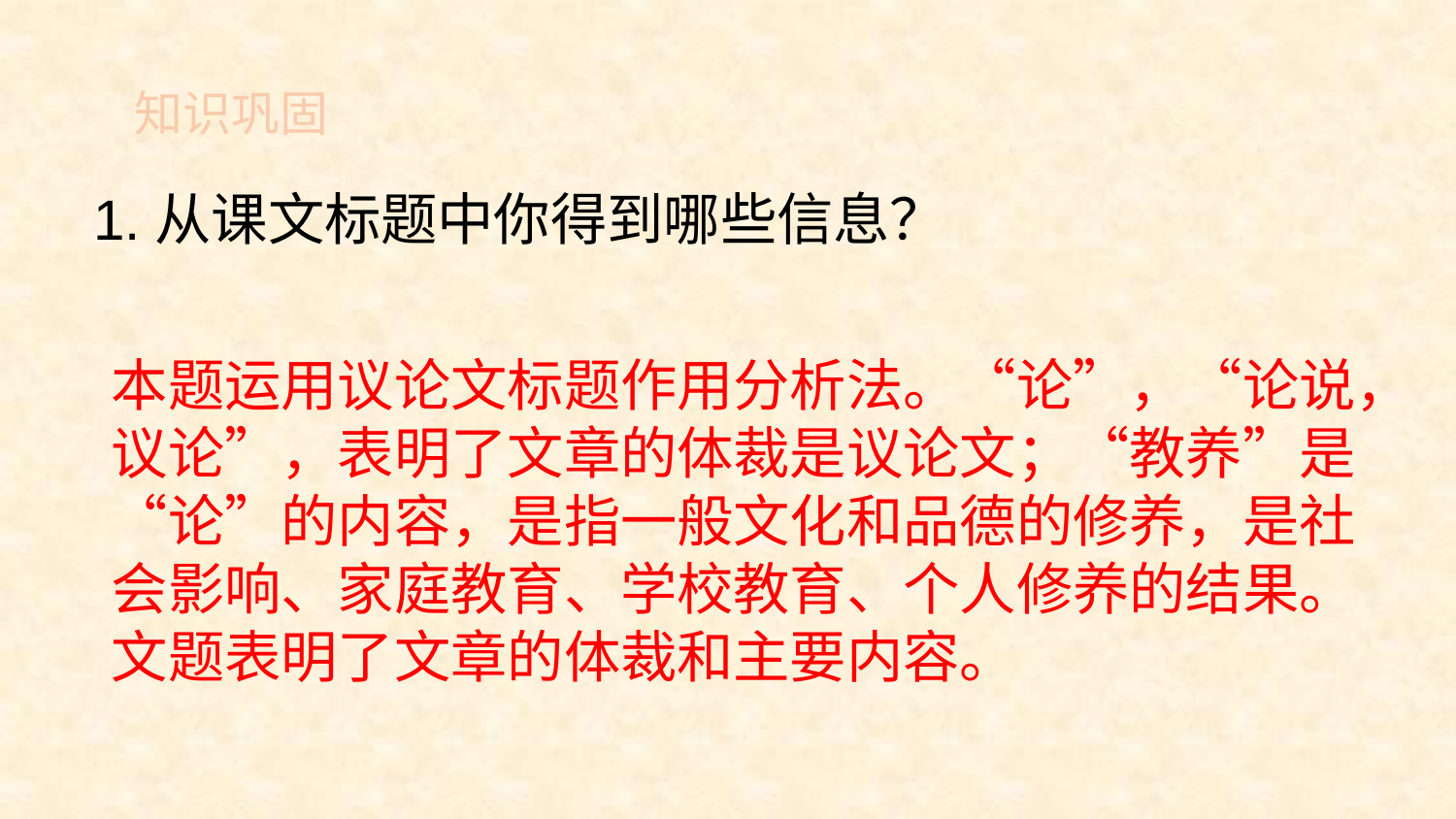

知识巩固
1.从课文标题中你得到哪些信息？
本题运用议论文标题作用分析法。“论”，“论说，议论”，表明了文章的体裁是议论文；“教养”是“论”的内容，是指一般文化和品德的修养，是社会影响、家庭教育、学校教育、个人修养的结果。文题表明了文章的体裁和主要内容。